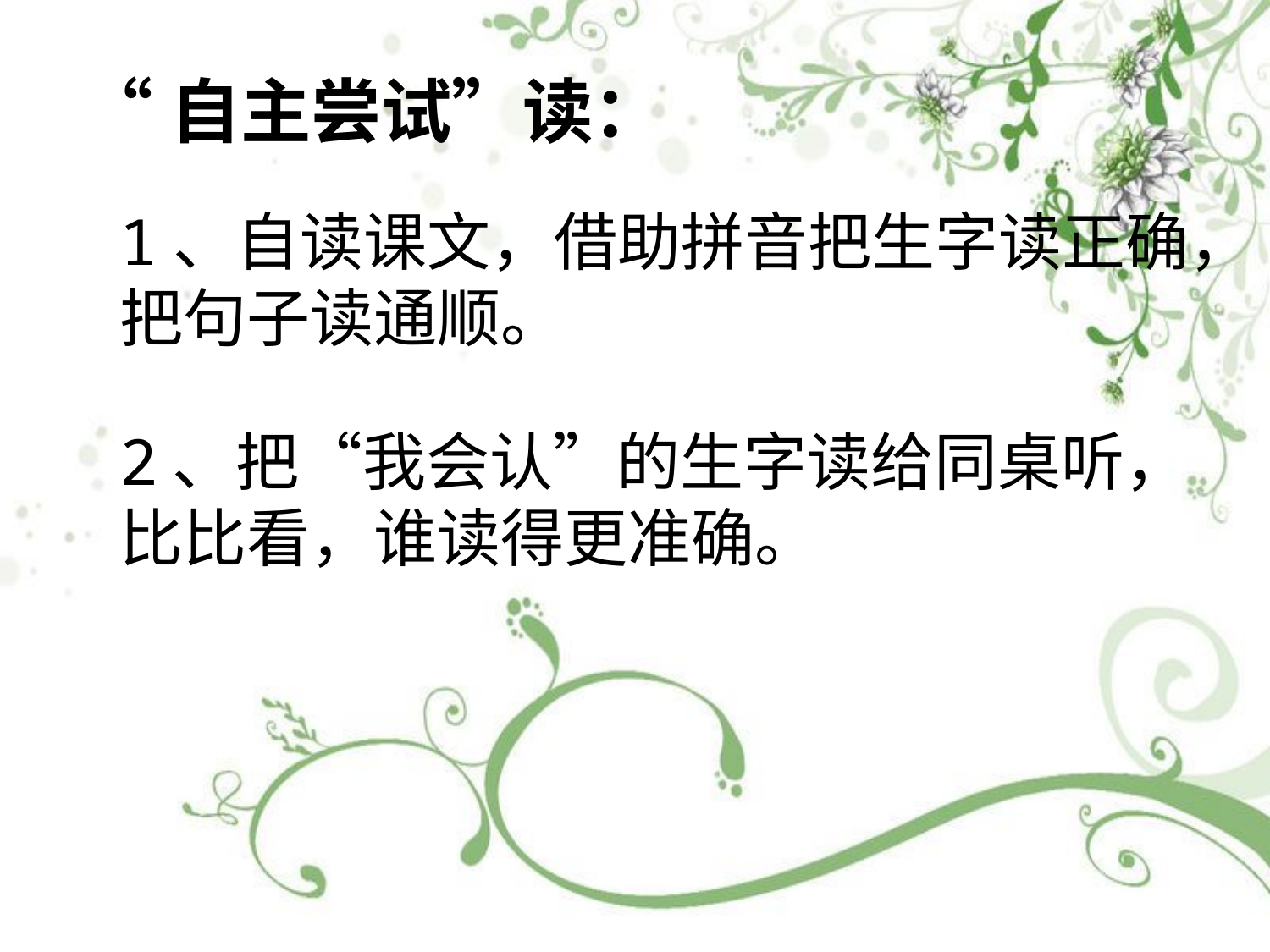

“自主尝试”读：

1、自读课文，借助拼音把生字读正确，
把句子读通顺。
2、把“我会认”的生字读给同桌听，
比比看，谁读得更准确。